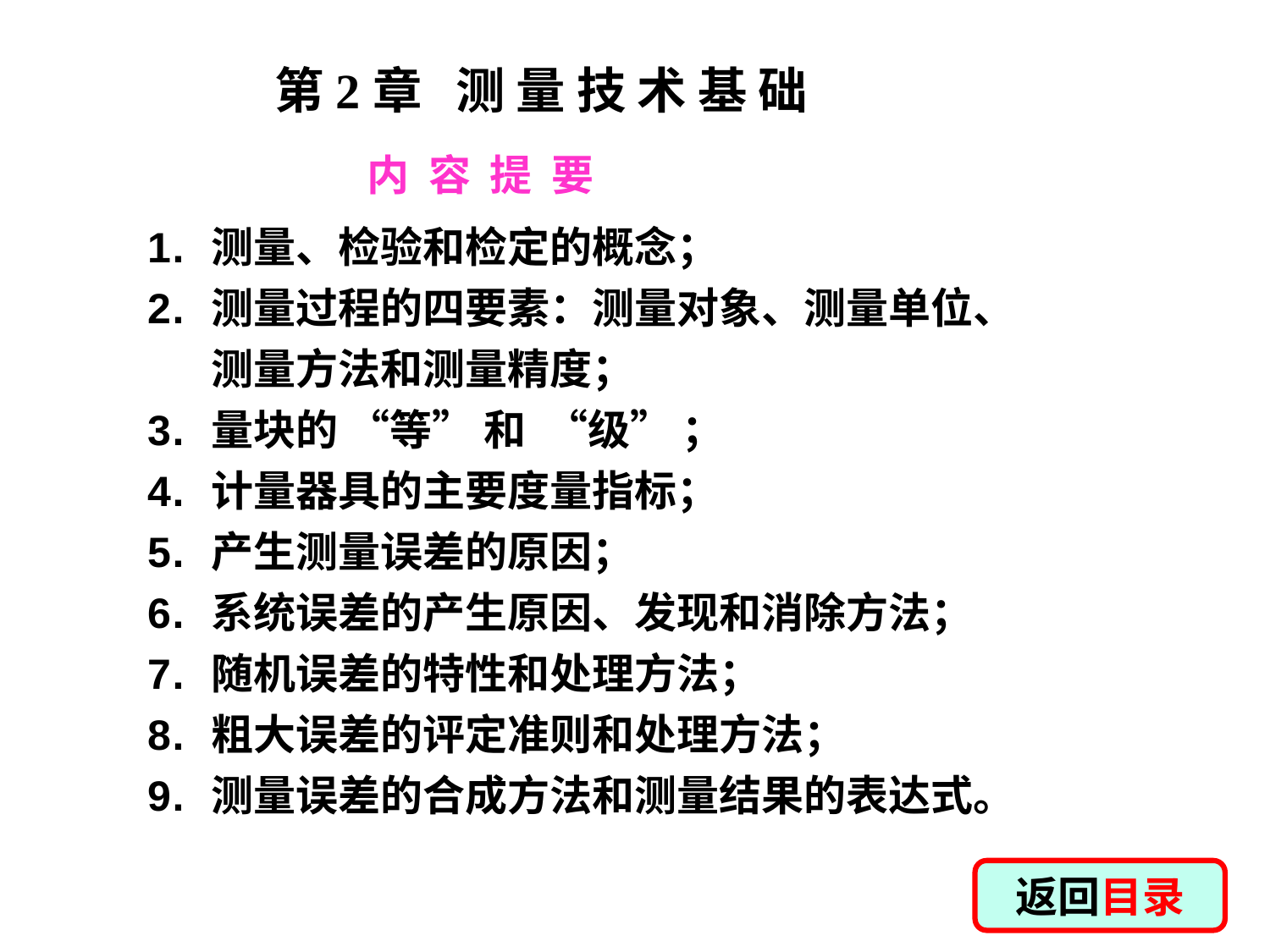

2
第2章   测 量 技 术 基 础
内  容  提  要
测量、检验和检定的概念；
测量过程的四要素：测量对象、测量单位、测量方法和测量精度；
量块的 “等” 和  “级” ；
计量器具的主要度量指标；
产生测量误差的原因；
系统误差的产生原因、发现和消除方法；
随机误差的特性和处理方法；
粗大误差的评定准则和处理方法；
测量误差的合成方法和测量结果的表达式。
返回目录